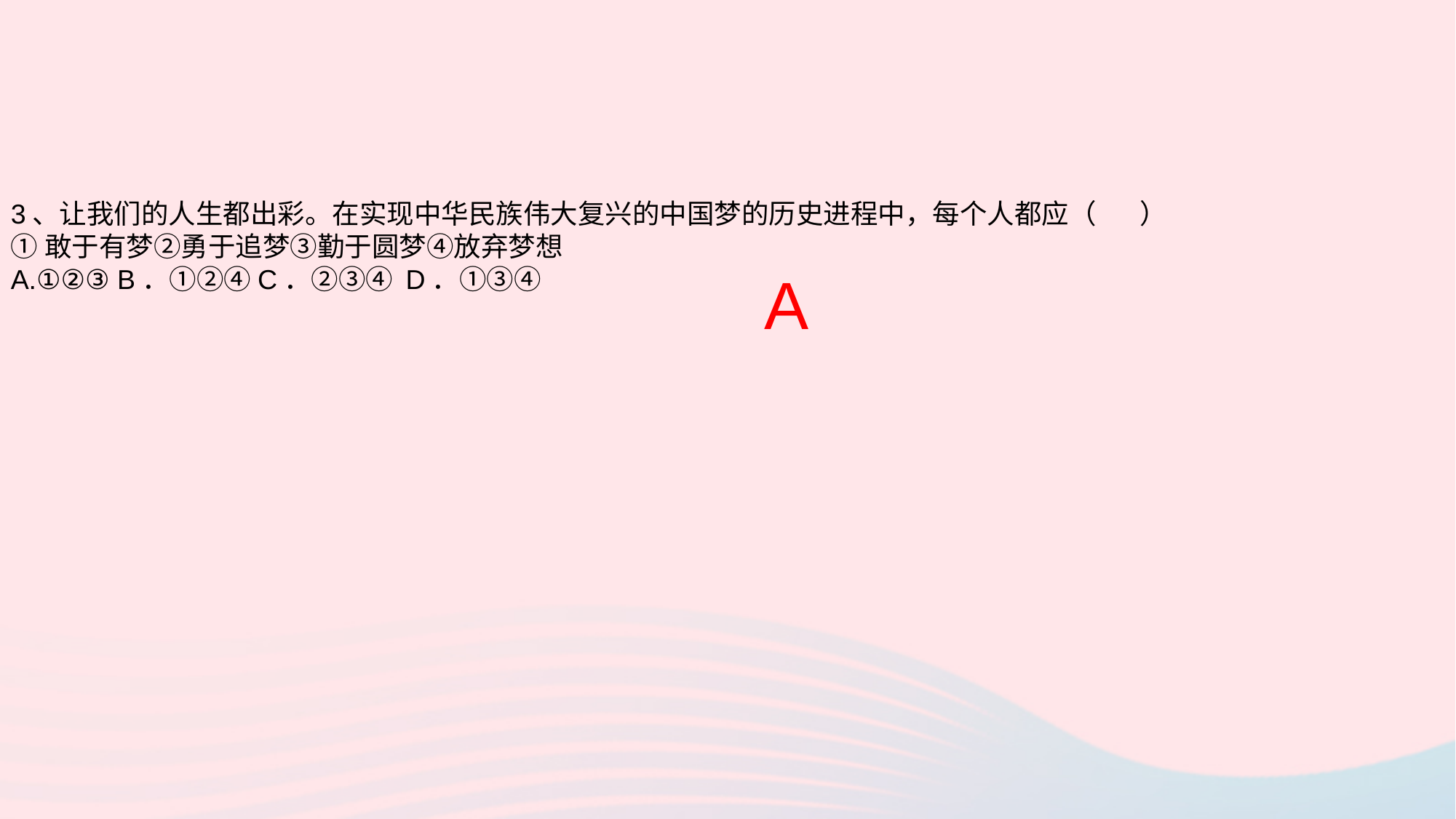

3、让我们的人生都出彩。在实现中华民族伟大复兴的中国梦的历史进程中，每个人都应（       ）
①敢于有梦②勇于追梦③勤于圆梦④放弃梦想
A.①②③ B．①②④C．②③④ D．①③④
A